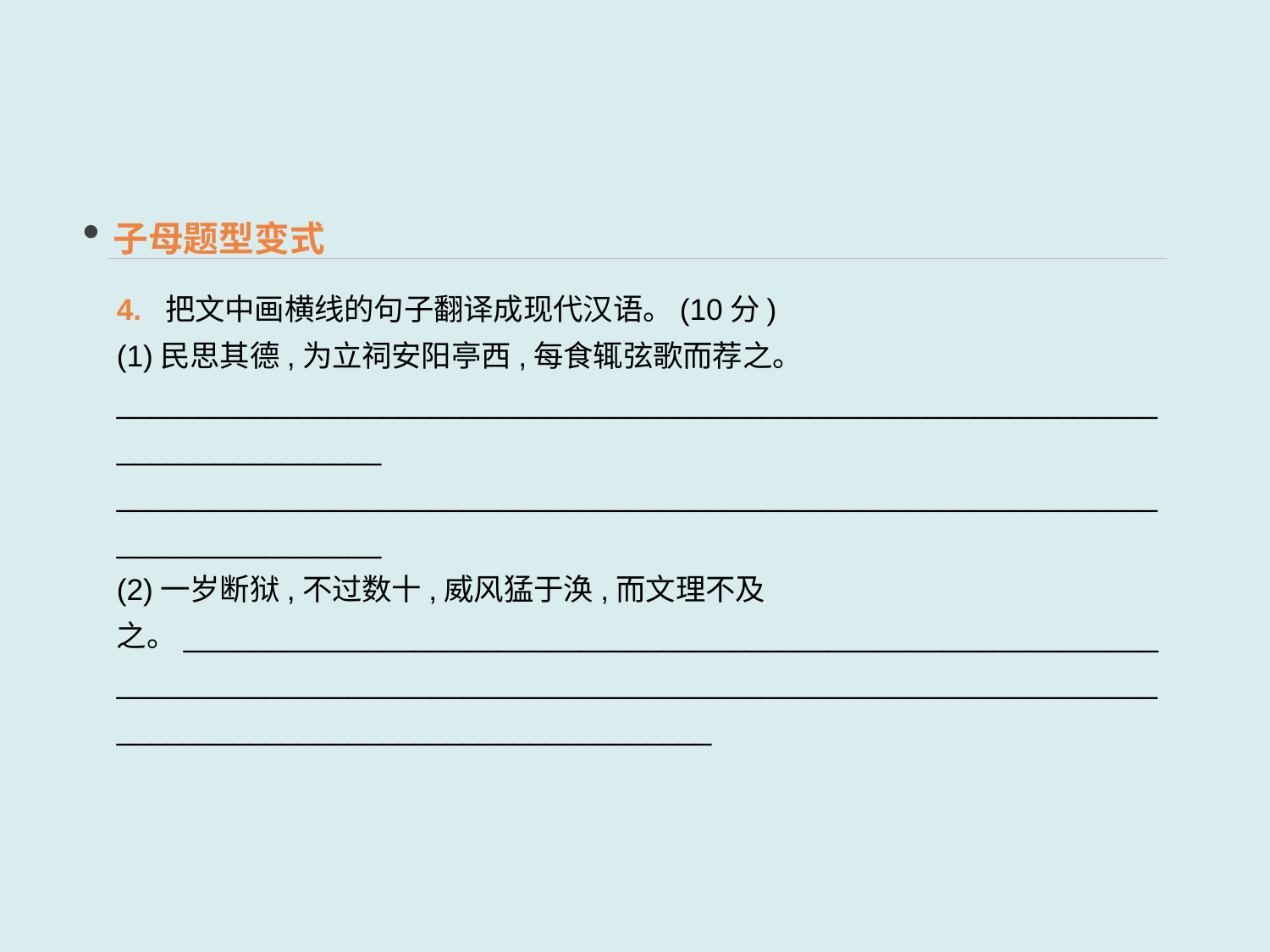

子母题型变式

4.  把文中画横线的句子翻译成现代汉语。(10分)
(1)民思其德,为立祠安阳亭西,每食辄弦歌而荐之。
_______________________________________________________________________________
_______________________________________________________________________________
(2)一岁断狱,不过数十,威风猛于涣,而文理不及之。______________________________________________________________________________________________________________________________________________________________